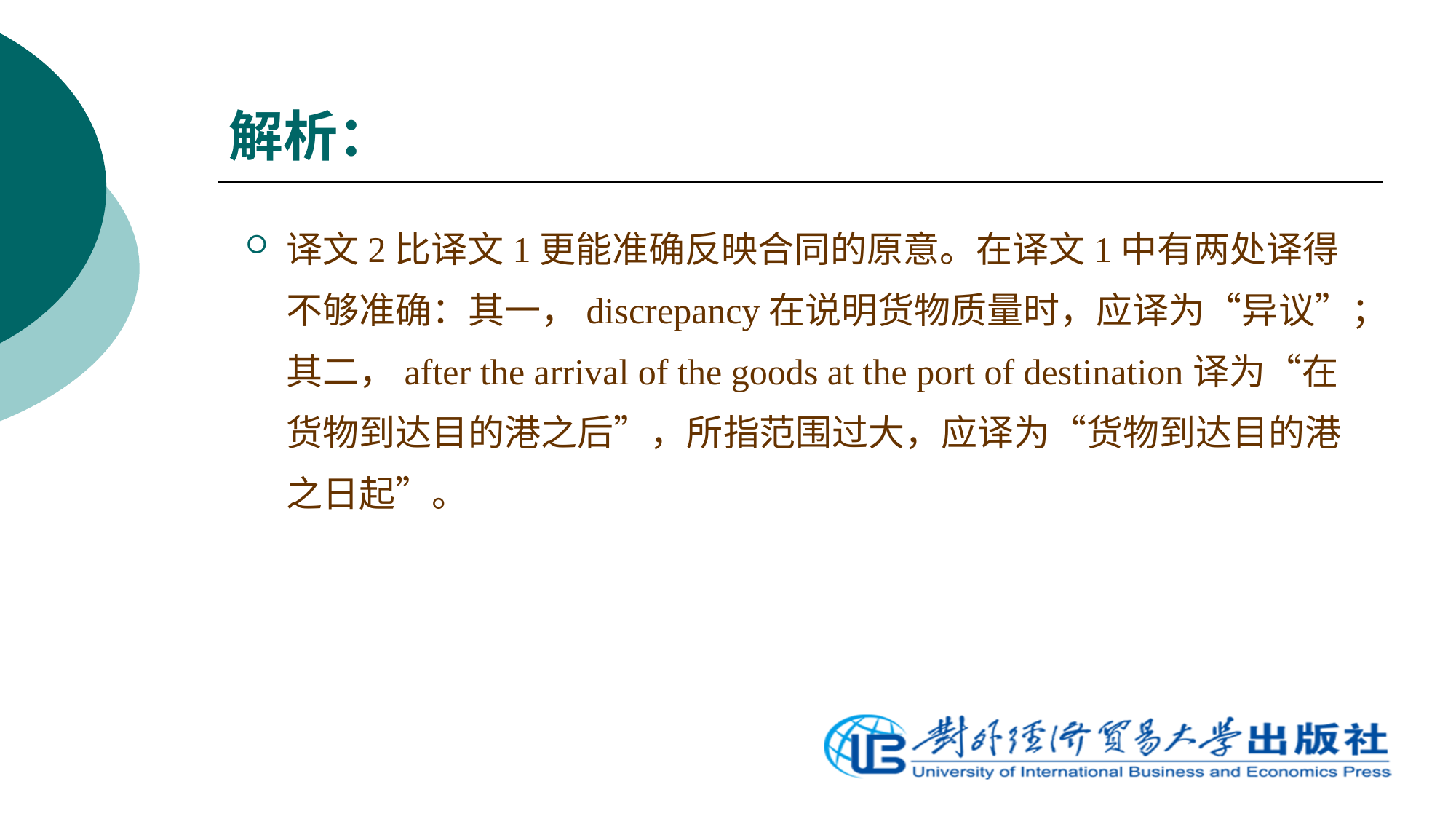

# 解析：
译文2比译文1更能准确反映合同的原意。在译文1中有两处译得不够准确：其一，discrepancy在说明货物质量时，应译为“异议”；其二，after the arrival of the goods at the port of destination译为“在货物到达目的港之后”，所指范围过大，应译为“货物到达目的港之日起”。